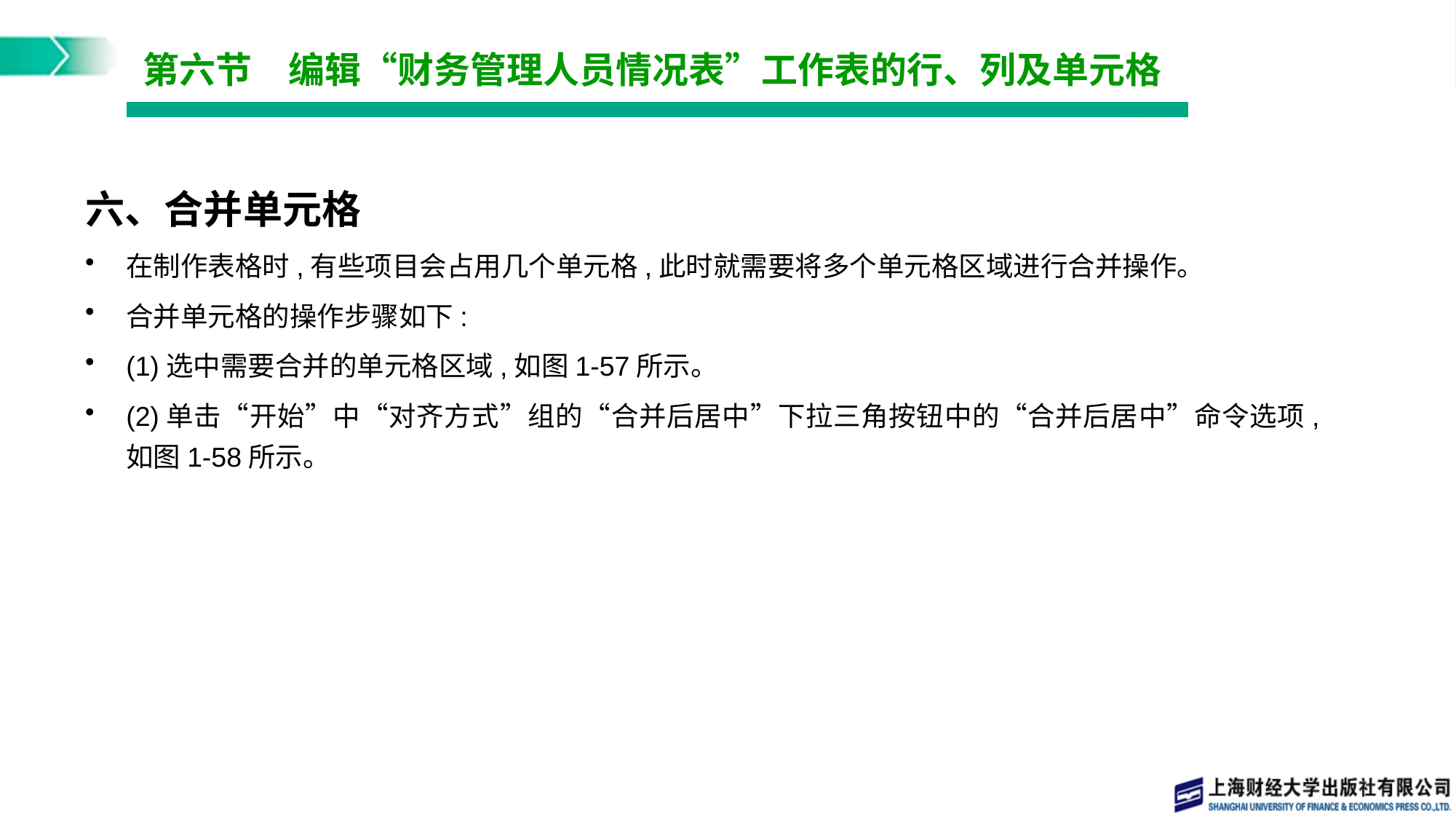

# 第六节　编辑“财务管理人员情况表”工作表的行、列及单元格
六、合并单元格
在制作表格时,有些项目会占用几个单元格,此时就需要将多个单元格区域进行合并操作。
合并单元格的操作步骤如下:
(1)选中需要合并的单元格区域,如图1-57所示。
(2)单击“开始”中“对齐方式”组的“合并后居中”下拉三角按钮中的“合并后居中”命令选项,如图1-58所示。